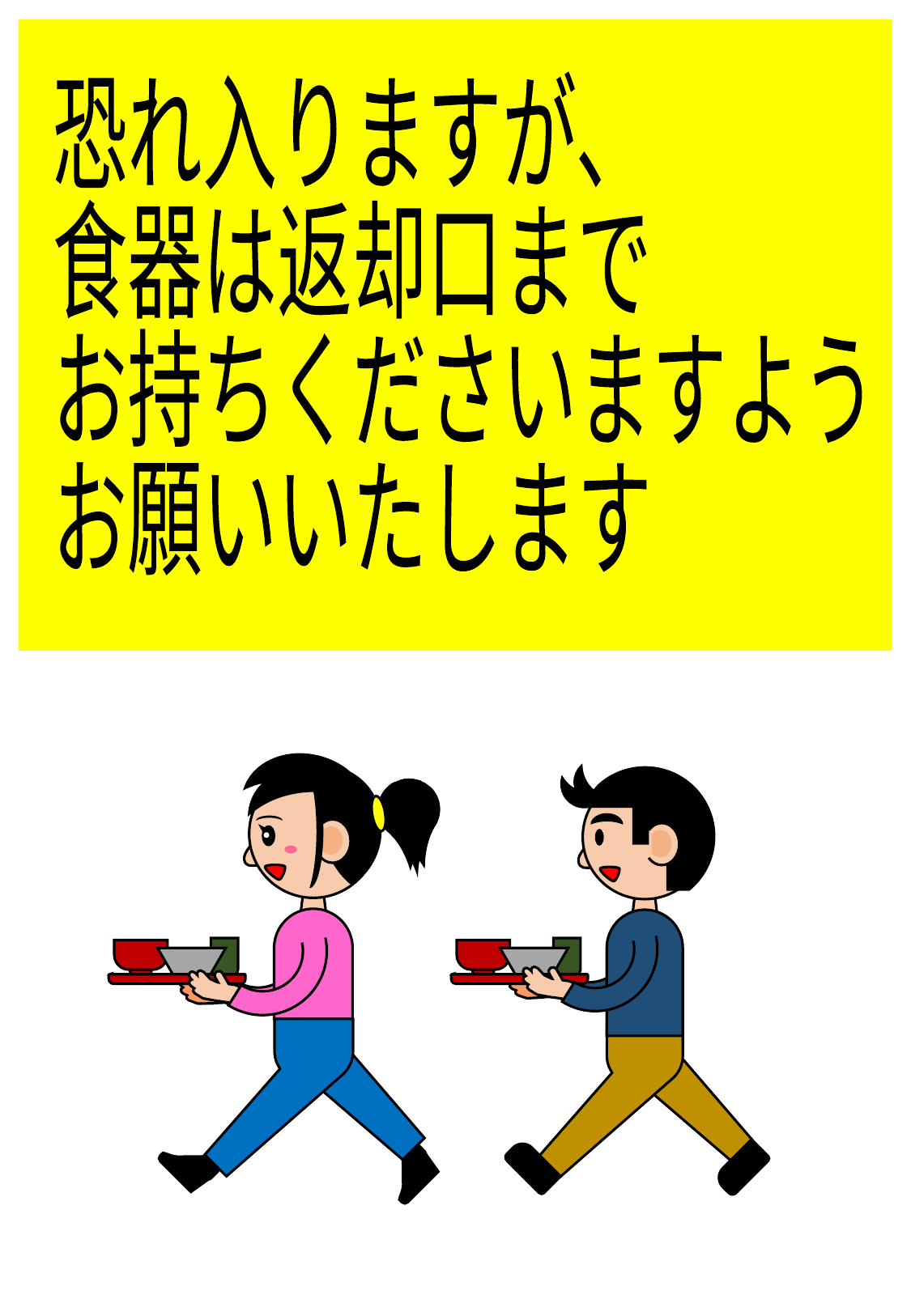

恐れ入りますが、
食器は返却口まで
お持ちくださいますよう
お願いいたします